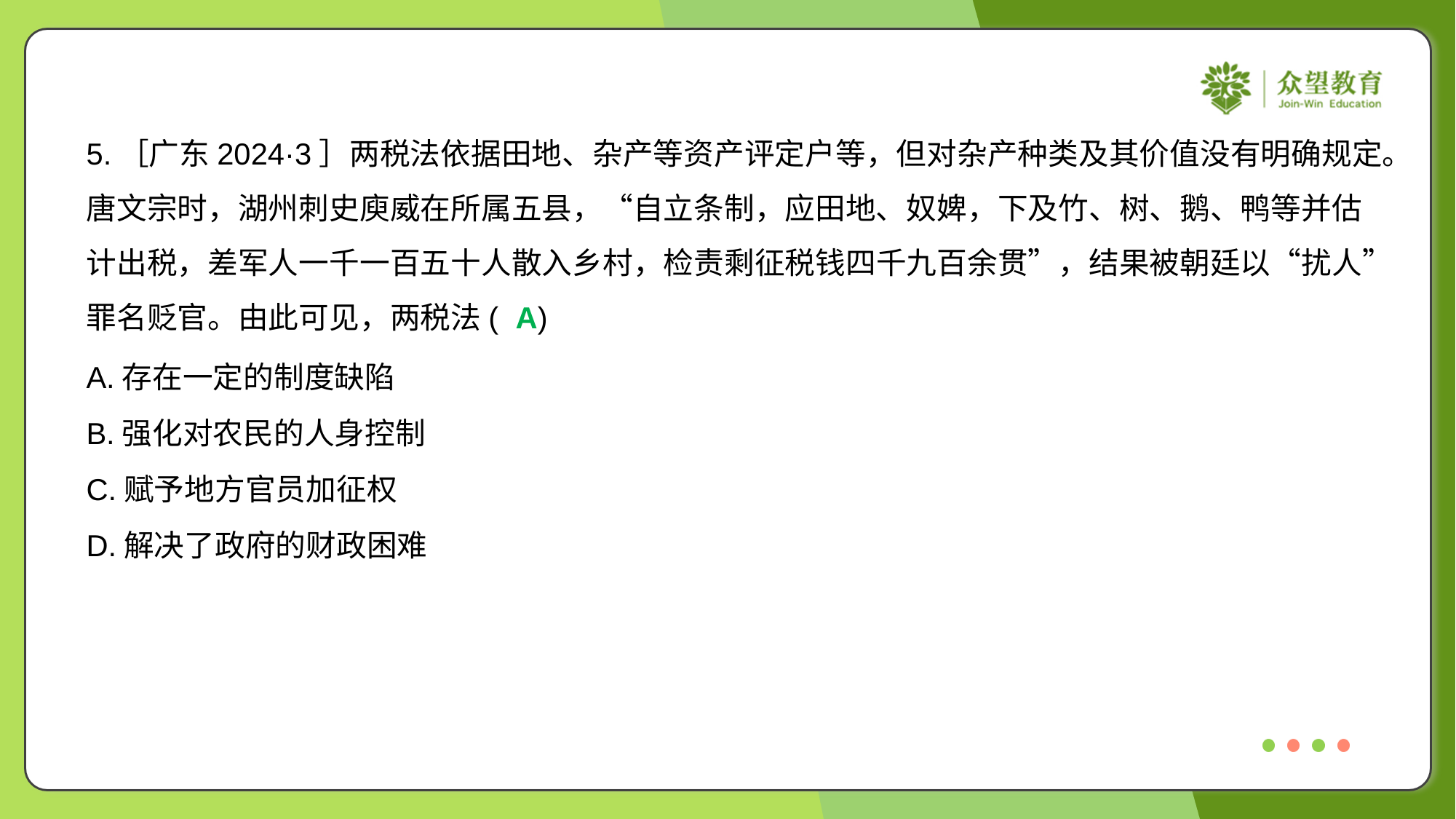

5.［广东2024·3］两税法依据田地、杂产等资产评定户等，但对杂产种类及其价值没有明确规定。
唐文宗时，湖州刺史庾威在所属五县，“自立条制，应田地、奴婢，下及竹、树、鹅、鸭等并估
计出税，差军人一千一百五十人散入乡村，检责剩征税钱四千九百余贯”，结果被朝廷以“扰人”
罪名贬官。由此可见，两税法(     )
A
A.存在一定的制度缺陷
B.强化对农民的人身控制
C.赋予地方官员加征权
D.解决了政府的财政困难